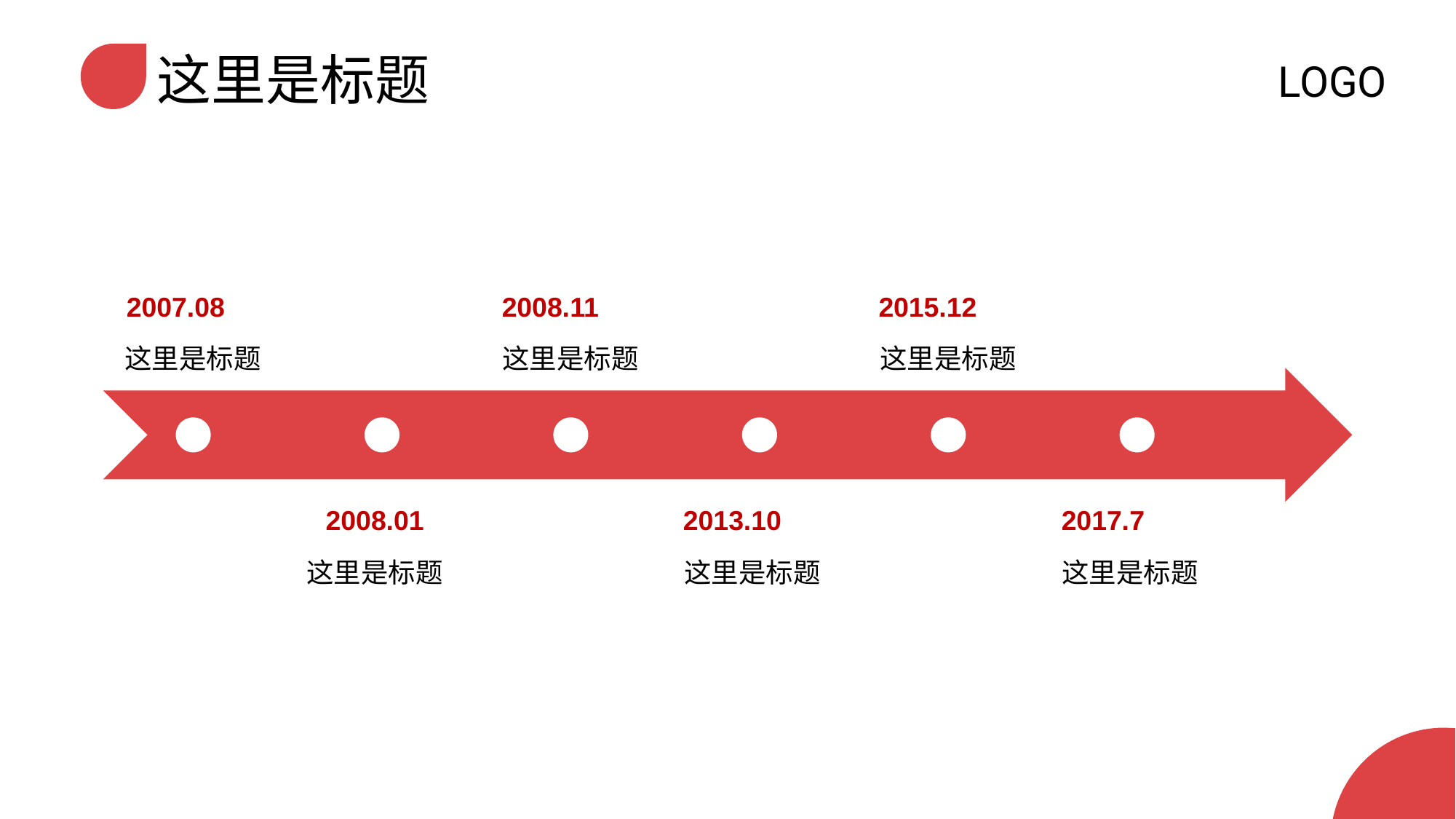

LOGO
2007.08
这里是标题
2008.11
这里是标题
2015.12
这里是标题

2008.01
这里是标题

2013.10
这里是标题
2017.7
这里是标题